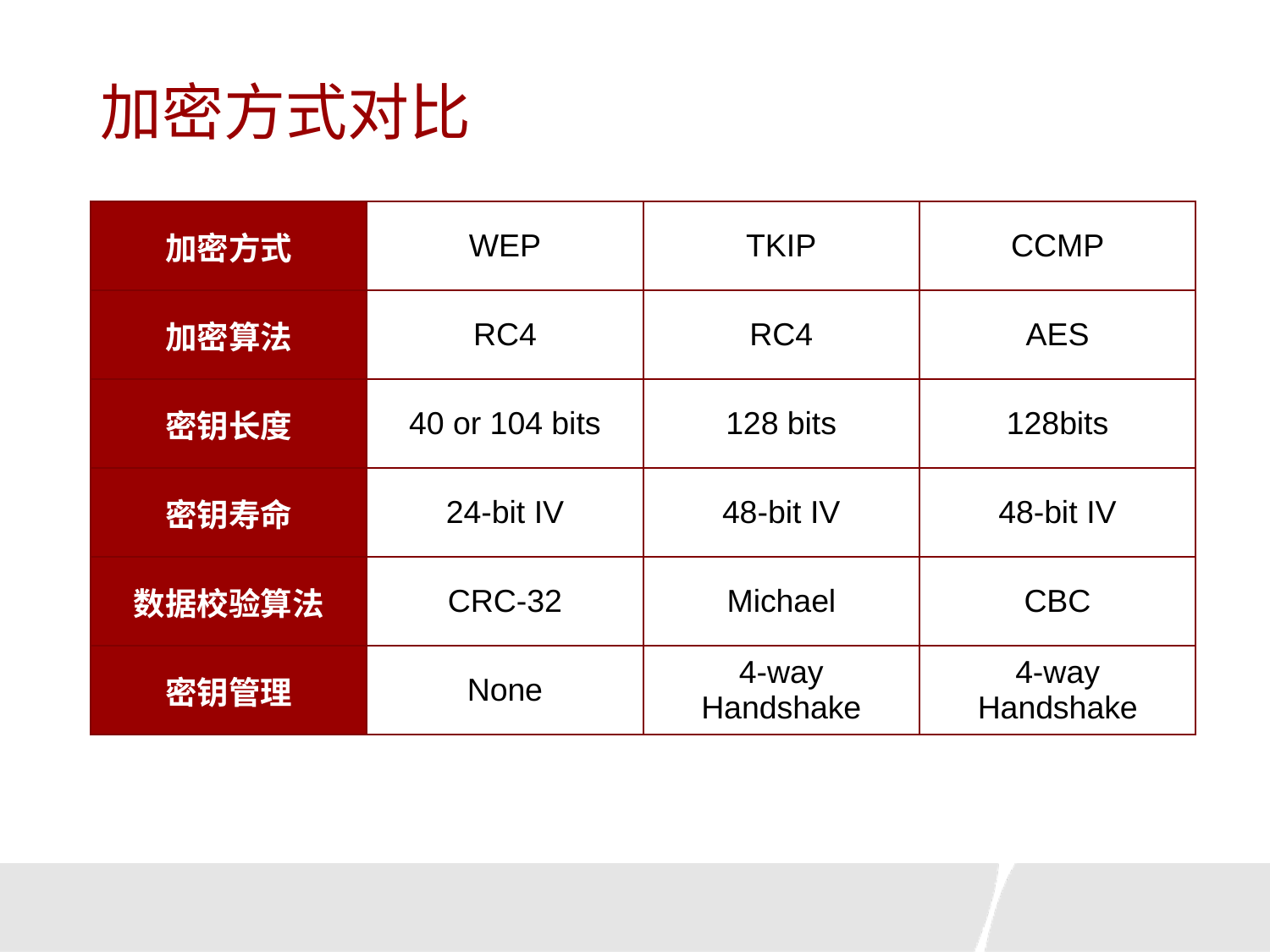

# 加密方式对比
| 加密方式 | WEP | TKIP | CCMP |
| --- | --- | --- | --- |
| 加密算法 | RC4 | RC4 | AES |
| 密钥长度 | 40 or 104 bits | 128 bits | 128bits |
| 密钥寿命 | 24-bit IV | 48-bit IV | 48-bit IV |
| 数据校验算法 | CRC-32 | Michael | CBC |
| 密钥管理 | None | 4-way Handshake | 4-way Handshake |